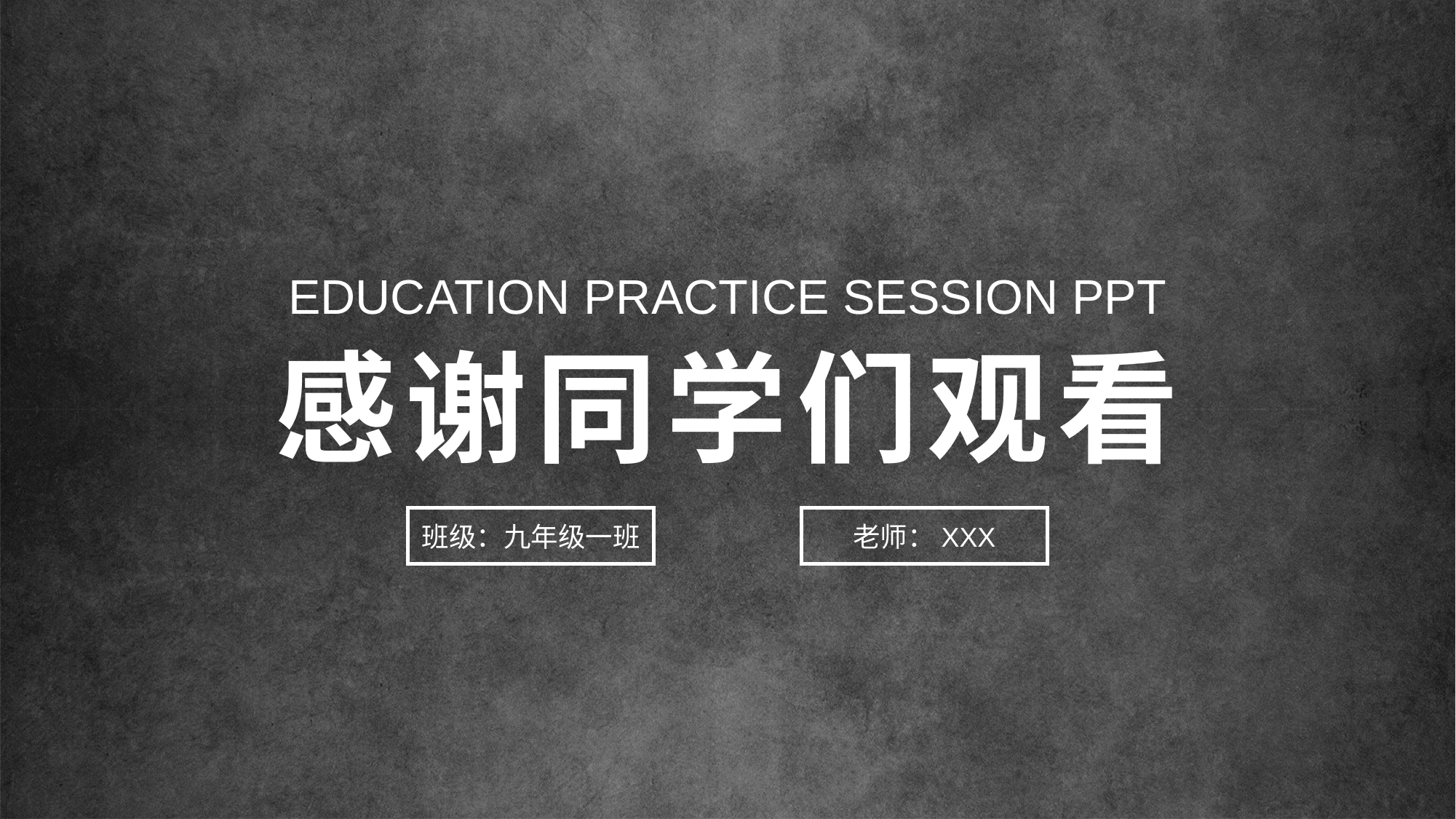

EDUCATION PRACTICE SESSION PPT
感谢同学们观看
老师：XXX
班级：九年级一班